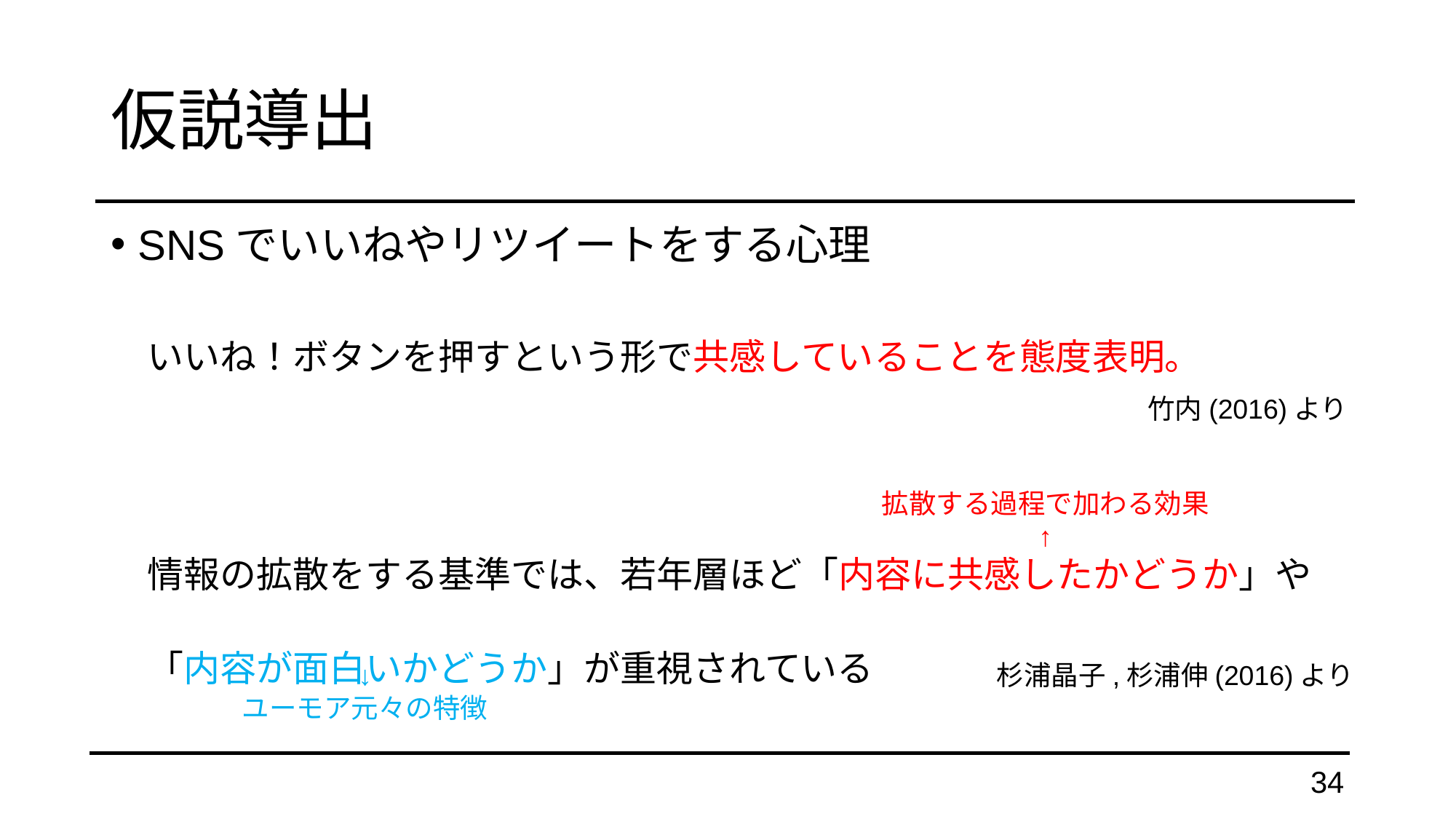

# 仮説導出
SNSでいいねやリツイートをする心理

　いいね！ボタンを押すという形で共感していることを態度表明。

　情報の拡散をする基準では、若年層ほど「内容に共感したかどうか」や
　「内容が面白いかどうか」が重視されている
竹内(2016)より
拡散する過程で加わる効果
↑
↓
ユーモア元々の特徴
杉浦晶子,杉浦伸(2016)より
34